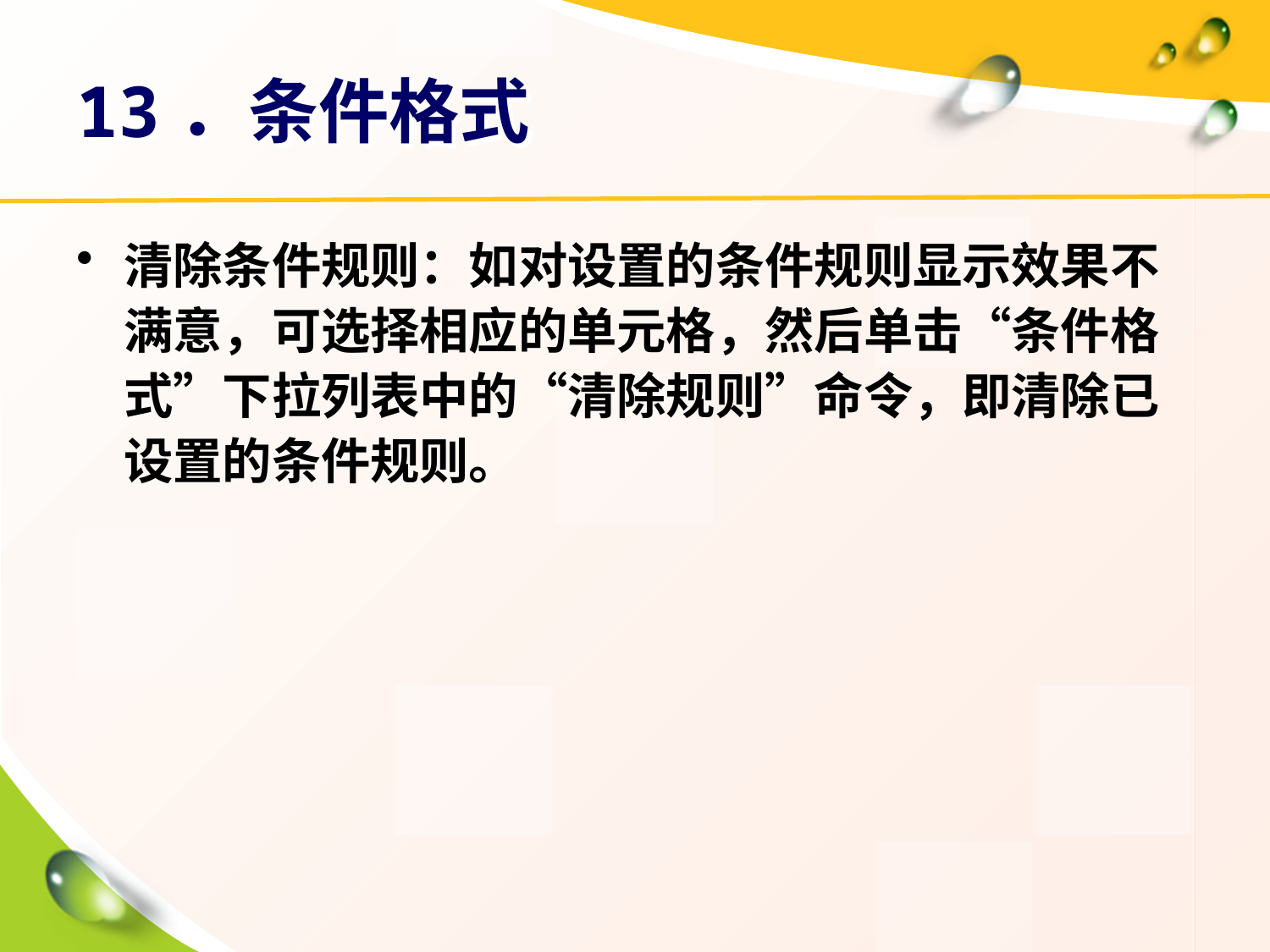

# 13．条件格式
清除条件规则：如对设置的条件规则显示效果不满意，可选择相应的单元格，然后单击“条件格式”下拉列表中的“清除规则”命令，即清除已设置的条件规则。